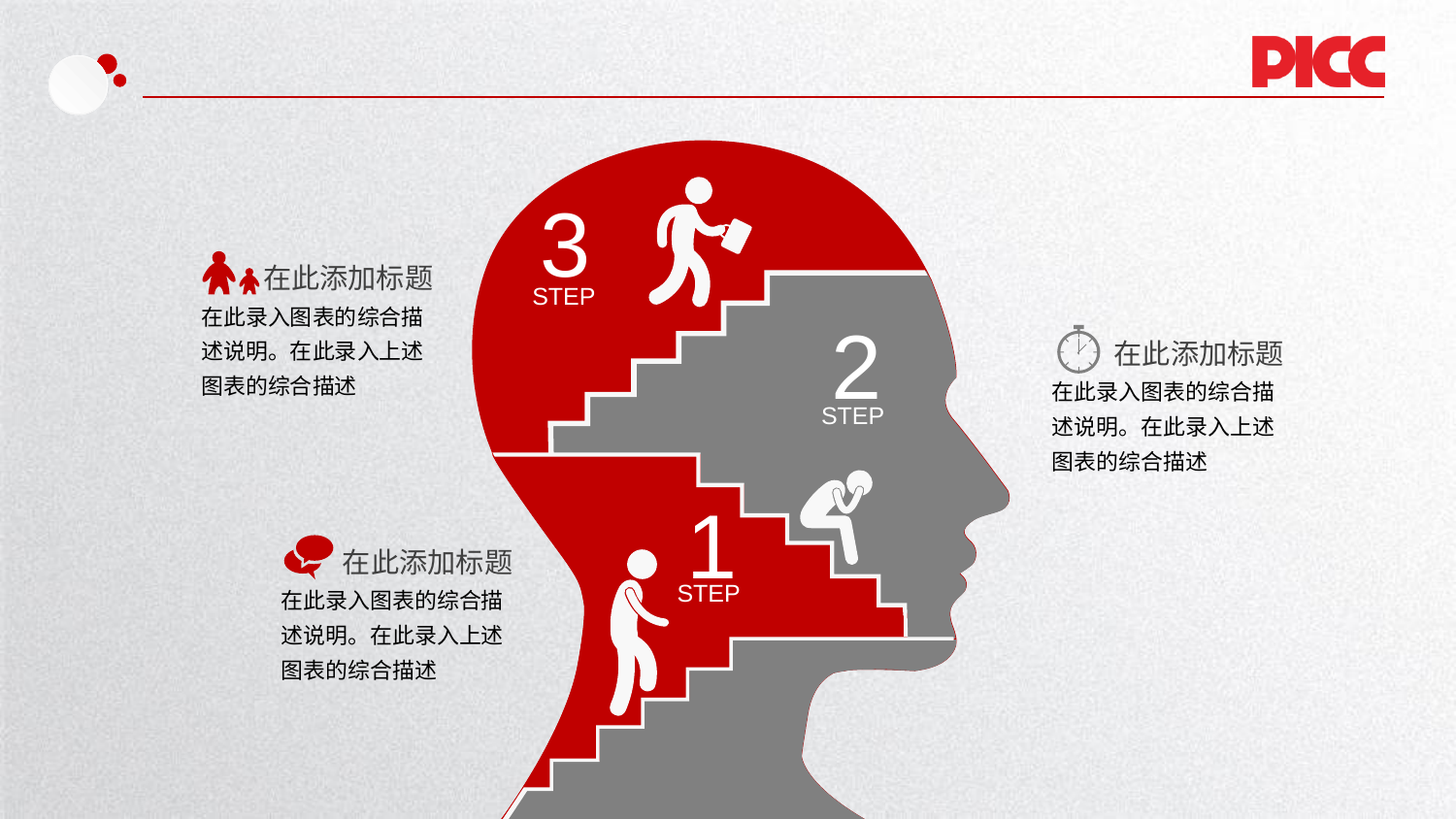

3

在此添加标题
STEP
在此录入图表的综合描述说明。在此录入上述图表的综合描述
2

在此添加标题
在此录入图表的综合描述说明。在此录入上述图表的综合描述
STEP

1

在此添加标题

STEP
在此录入图表的综合描述说明。在此录入上述图表的综合描述